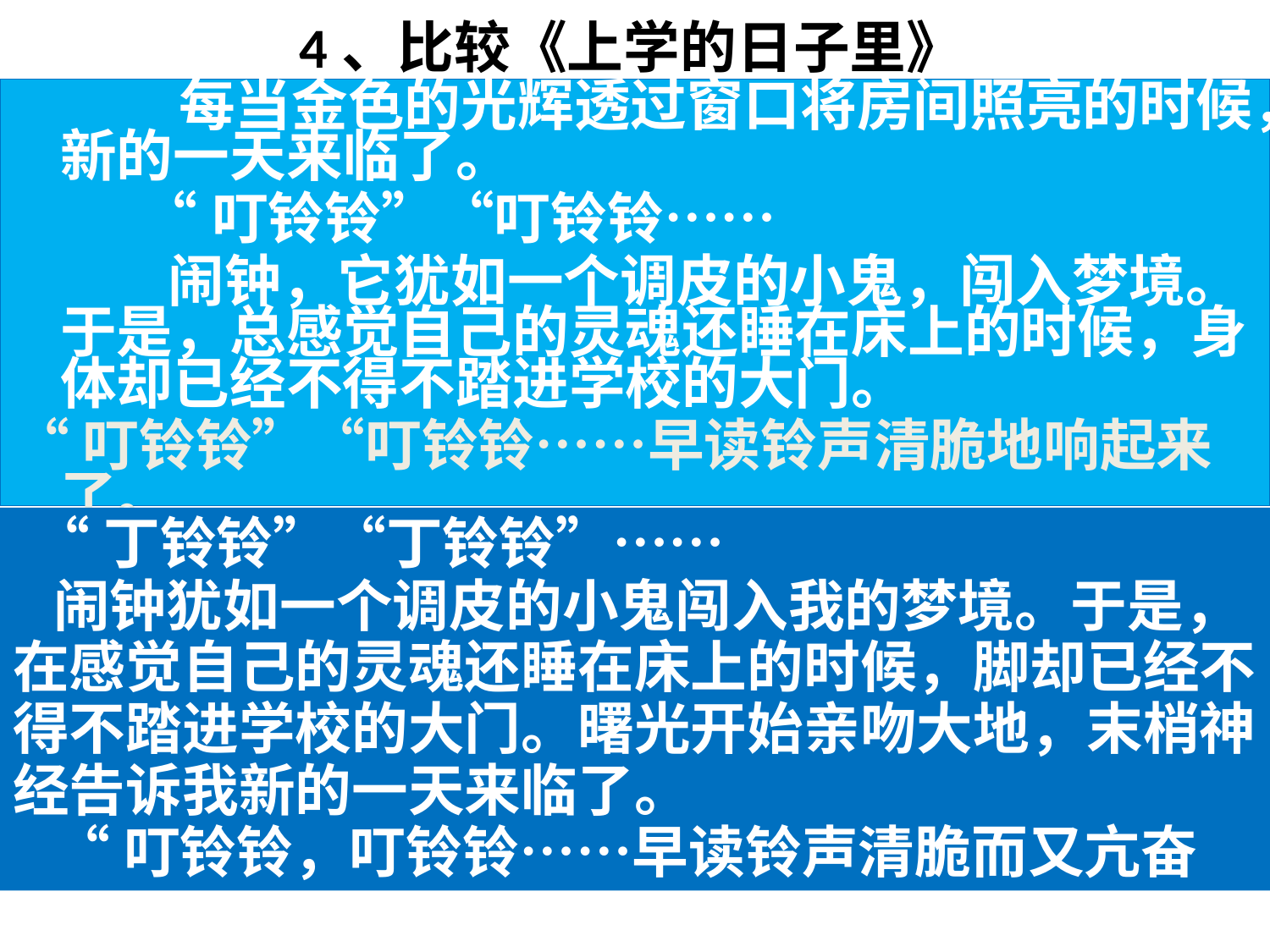

# 4、比较《上学的日子里》
            每当金色的光辉透过窗口将房间照亮的时候，新的一天来临了。
          “叮铃铃”“叮铃铃……
           闹钟，它犹如一个调皮的小鬼，闯入梦境。于是，总感觉自己的灵魂还睡在床上的时候，身体却已经不得不踏进学校的大门。
“叮铃铃”“叮铃铃……早读铃声清脆地响起来了。
“丁铃铃”“丁铃铃”……
闹钟犹如一个调皮的小鬼闯入我的梦境。于是，在感觉自己的灵魂还睡在床上的时候，脚却已经不得不踏进学校的大门。曙光开始亲吻大地，末梢神经告诉我新的一天来临了。
“叮铃铃，叮铃铃……早读铃声清脆而又亢奋